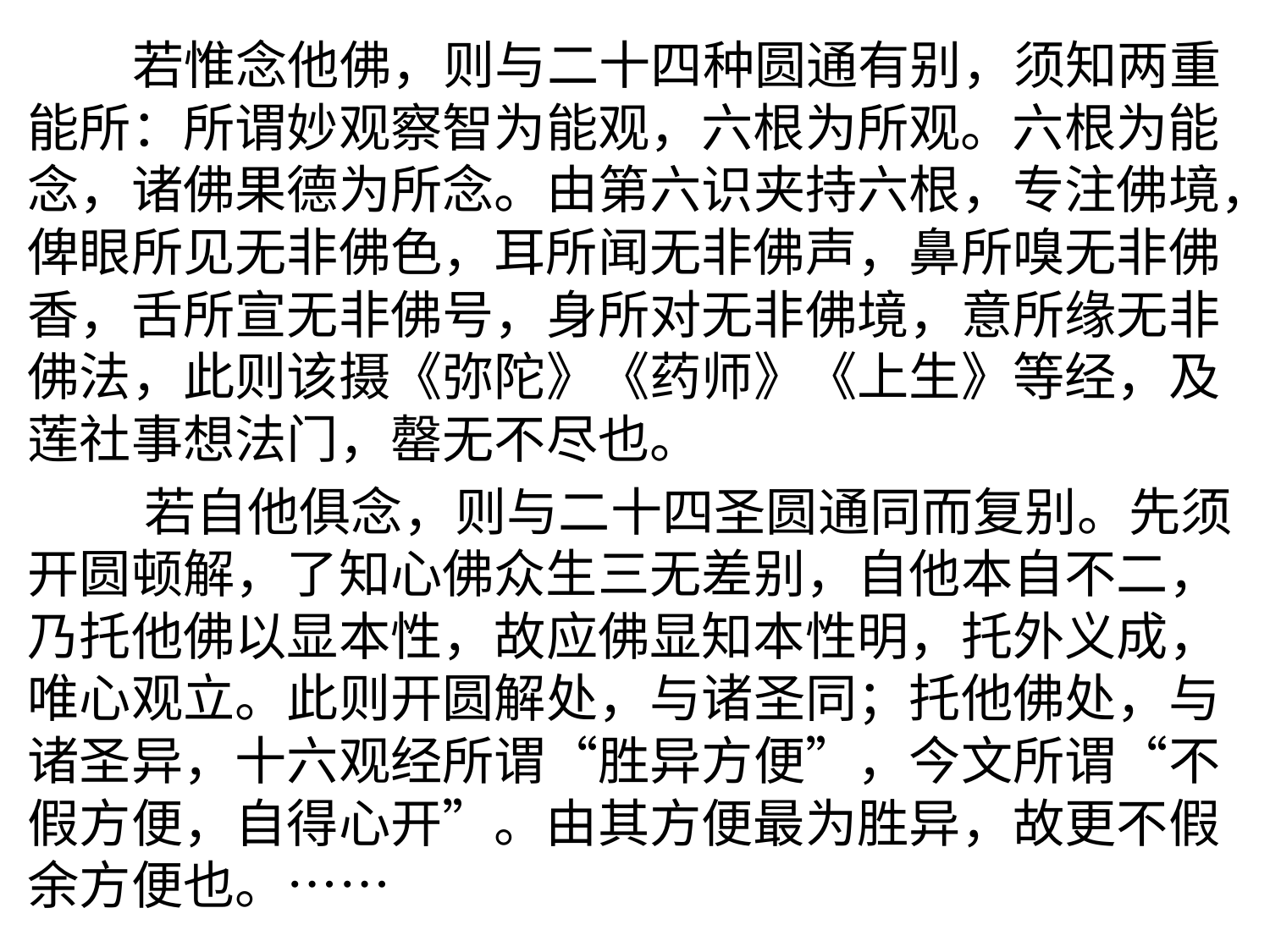

若惟念他佛，则与二十四种圆通有别，须知两重能所：所谓妙观察智为能观，六根为所观。六根为能念，诸佛果德为所念。由第六识夹持六根，专注佛境，俾眼所见无非佛色，耳所闻无非佛声，鼻所嗅无非佛香，舌所宣无非佛号，身所对无非佛境，意所缘无非佛法，此则该摄《弥陀》《药师》《上生》等经，及莲社事想法门，罄无不尽也。
         若自他俱念，则与二十四圣圆通同而复别。先须开圆顿解，了知心佛众生三无差别，自他本自不二，乃托他佛以显本性，故应佛显知本性明，托外义成，唯心观立。此则开圆解处，与诸圣同；托他佛处，与诸圣异，十六观经所谓“胜异方便”，今文所谓“不假方便，自得心开”。由其方便最为胜异，故更不假余方便也。……